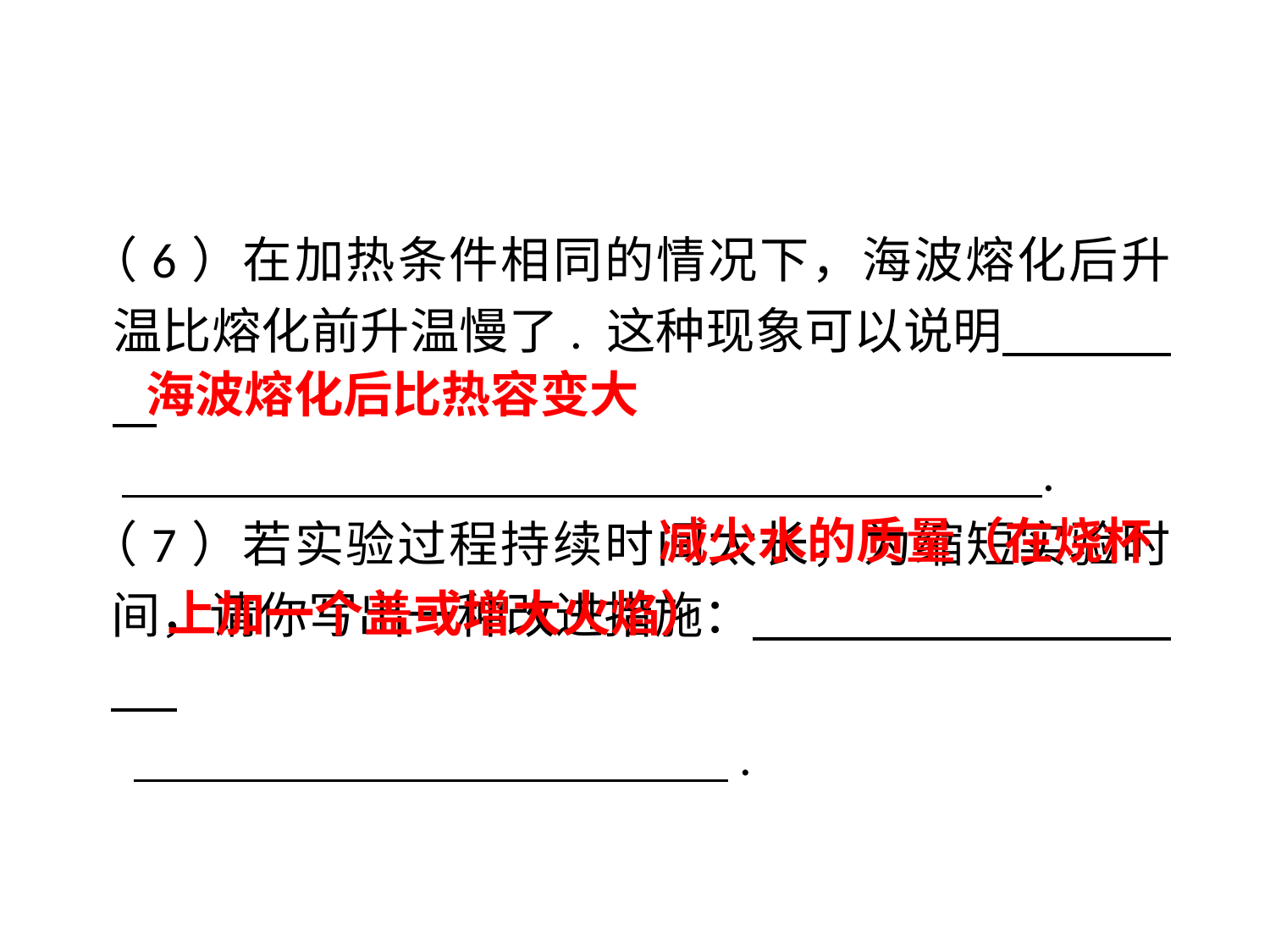

（6）在加热条件相同的情况下，海波熔化后升温比熔化前升温慢了. 这种现象可以说明                    .
                                                                                     .
（7）若实验过程持续时间太长，为缩短实验时间，请你写出一种改进措施：                                             .
                                                          .

海波熔化后比热容变大
减少水的质量（在烧杯
上加一个盖或增大火焰）